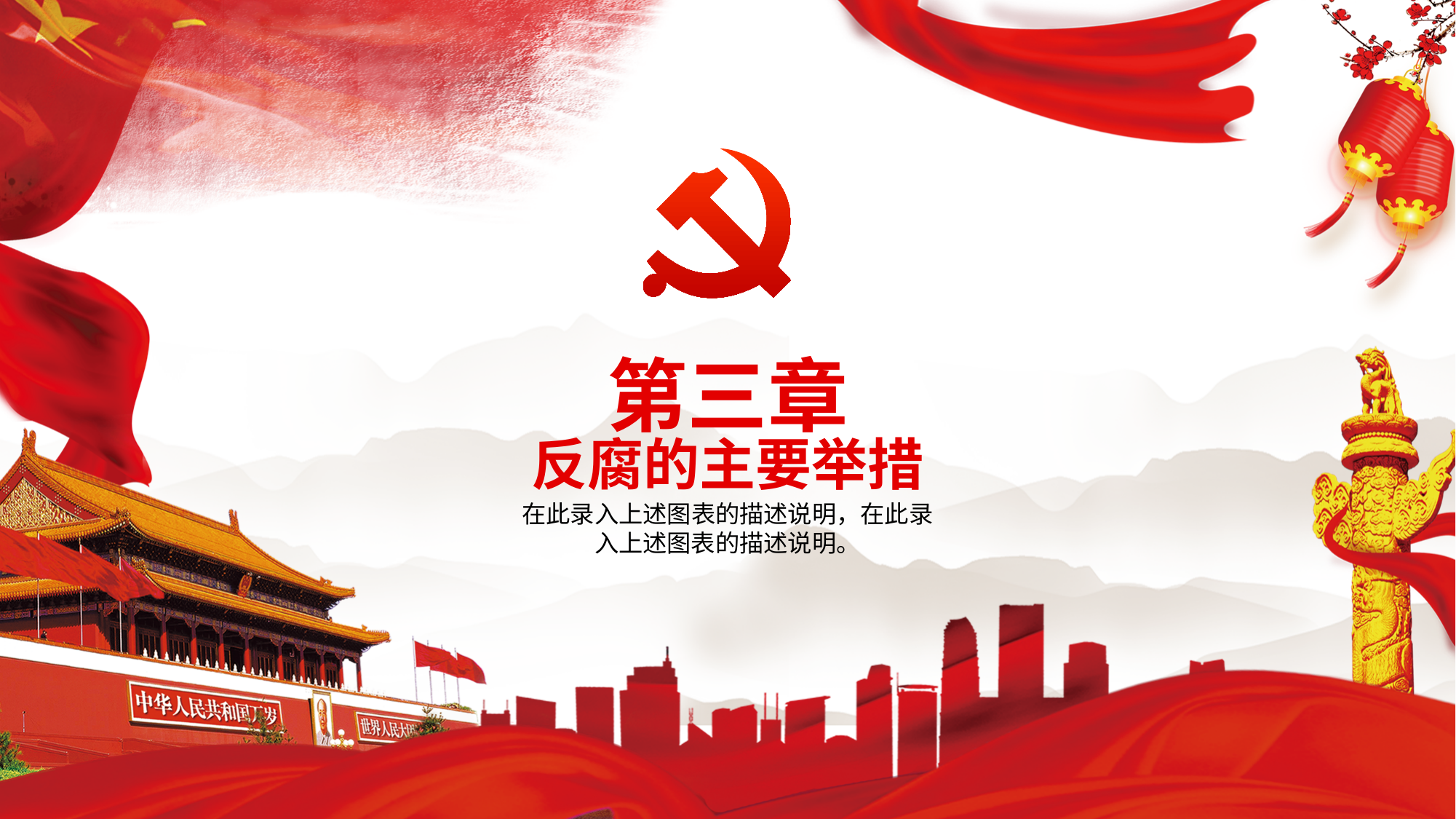

第三章
反腐的主要举措
在此录入上述图表的描述说明，在此录
入上述图表的描述说明。